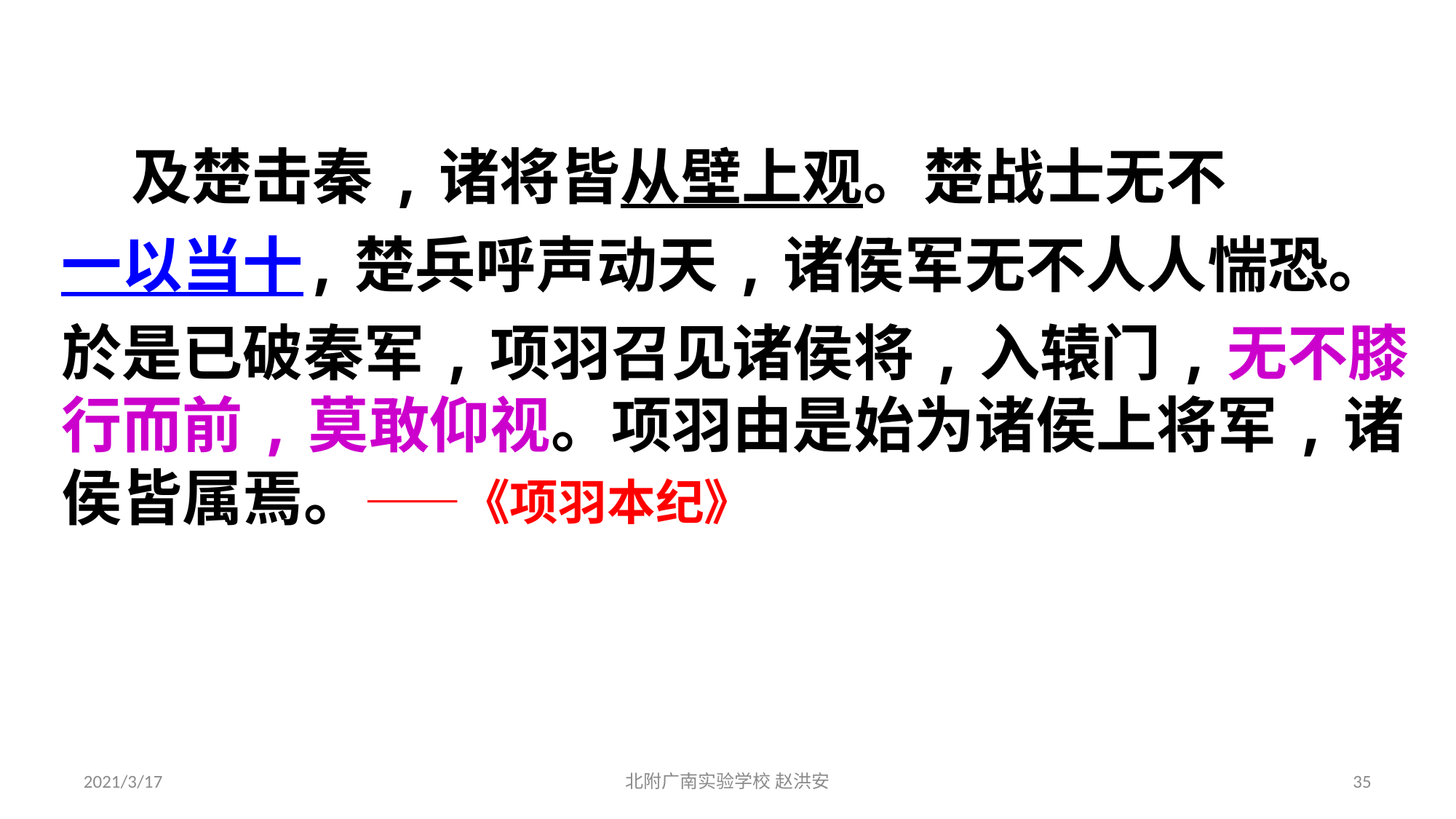

及楚击秦,诸将皆从壁上观。楚战士无不一以当十,楚兵呼声动天,诸侯军无不人人惴恐。於是已破秦军,项羽召见诸侯将,入辕门,无不膝行而前,莫敢仰视。项羽由是始为诸侯上将军,诸侯皆属焉。——《项羽本纪》
2021/3/17
北附广南实验学校 赵洪安
35